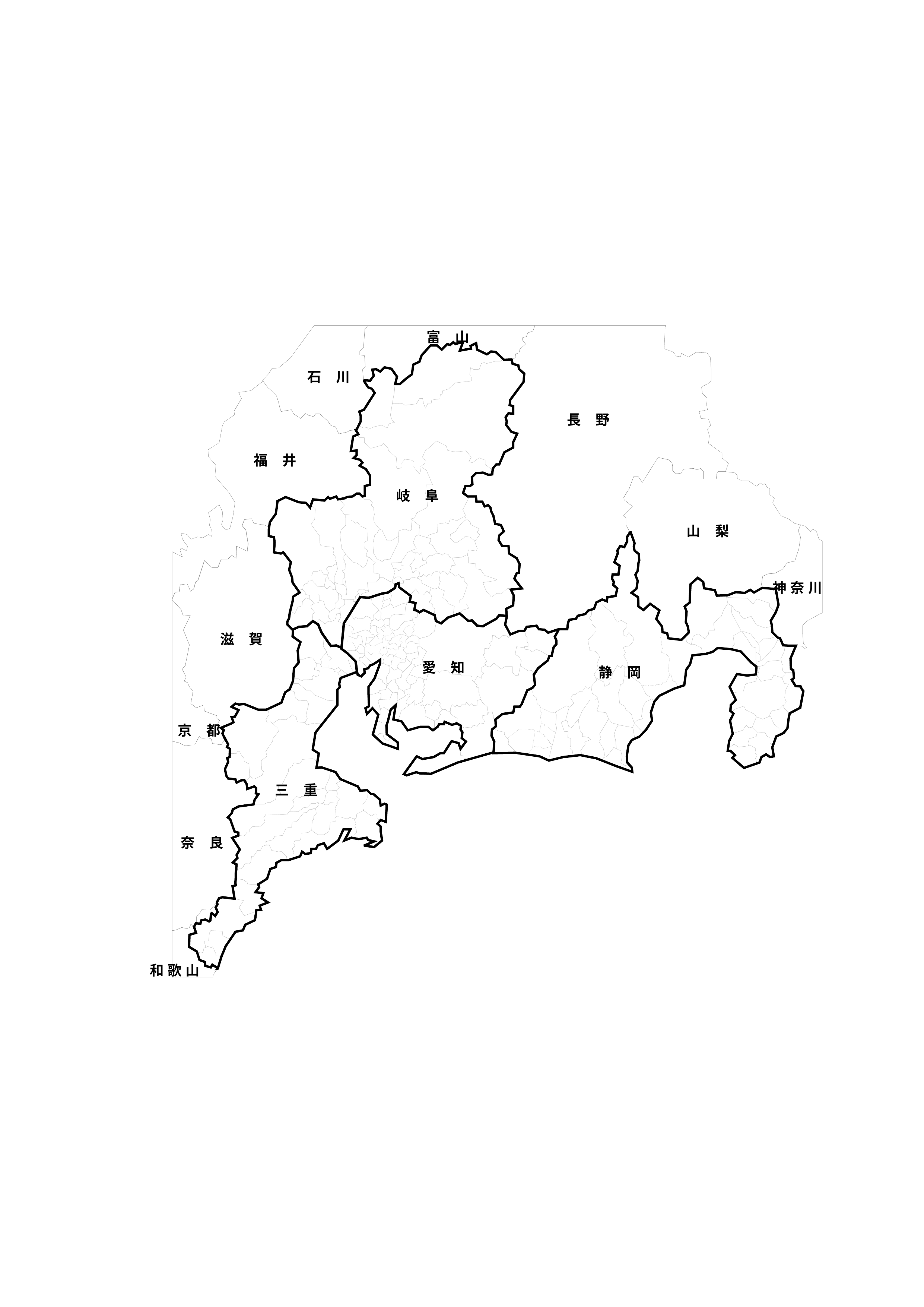

富　山
石　川
長　野
福　井
山　梨
神 奈 川
滋　賀
京　都
奈　良
和 歌 山

岐　阜

静　岡

愛　知

三　重